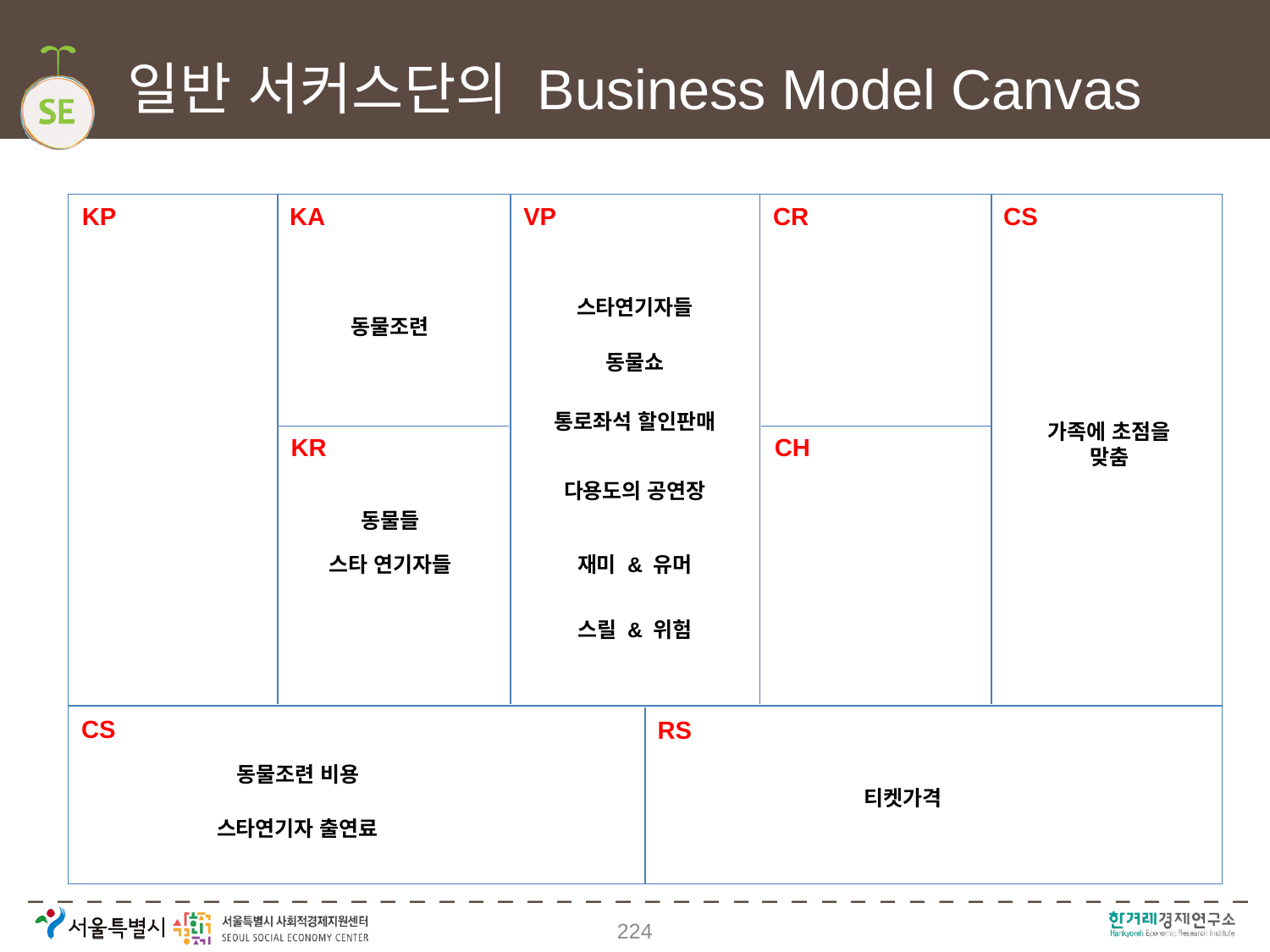

# 일반 서커스단의 Business Model Canvas
KP
VP
CR
KA
CS
KR
CH
CS
RS
스타연기자들
동물조련
동물쇼
통로좌석 할인판매
가족에 초점을 맞춤
다용도의 공연장
동물들
스타 연기자들
재미 & 유머
스릴 & 위험
동물조련 비용
티켓가격
스타연기자 출연료
224